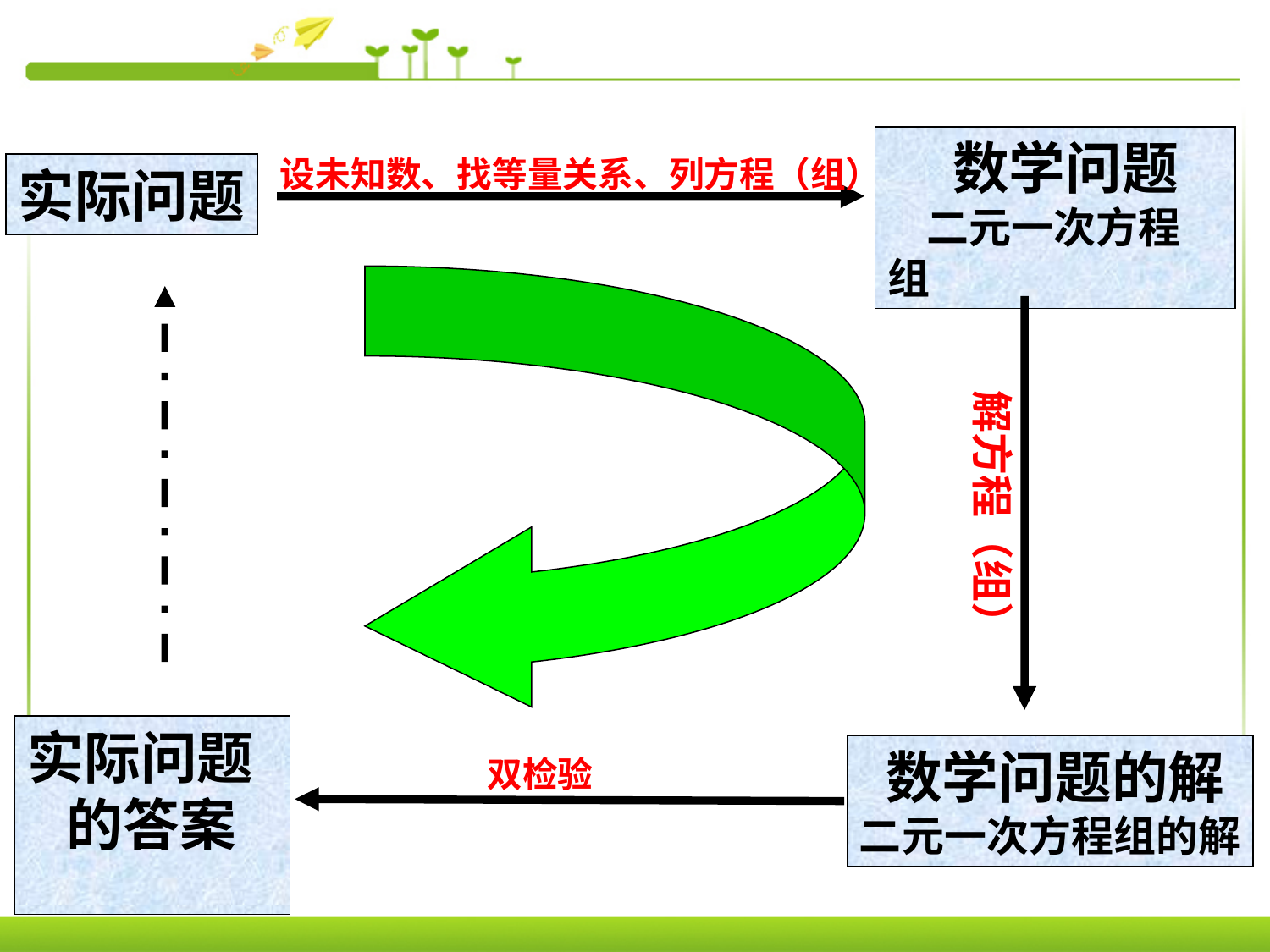

数学问题
   二元一次方程组
   设未知数、找等量关系、列方程（组）

实际问题

解方程（组）
实际问题
  的答案
 数学问题的解
二元一次方程组的解
双检验